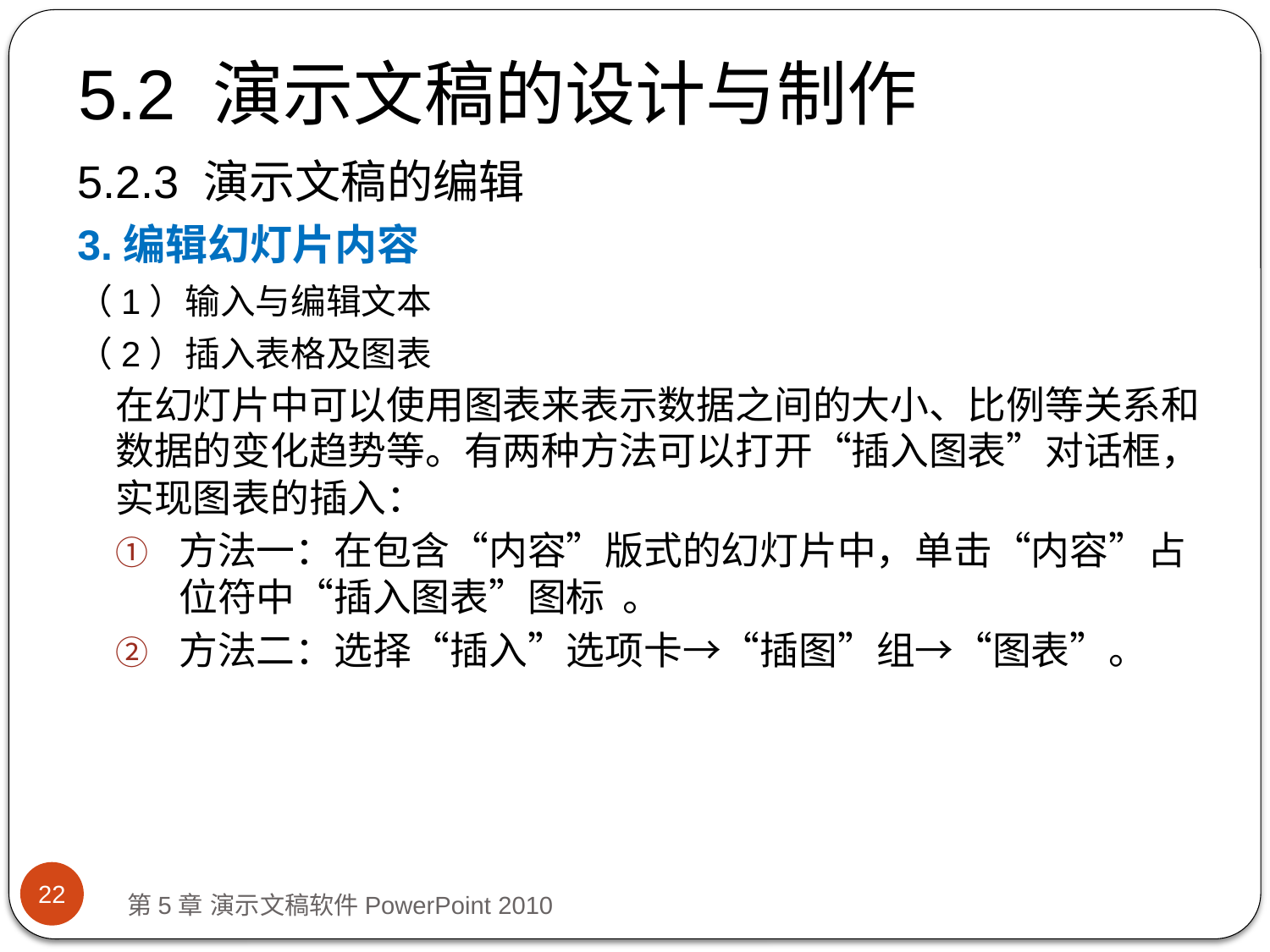

# 5.2 演示文稿的设计与制作
5.2.3 演示文稿的编辑
3.编辑幻灯片内容
（1）输入与编辑文本
（2）插入表格及图表
在幻灯片中可以使用图表来表示数据之间的大小、比例等关系和数据的变化趋势等。有两种方法可以打开“插入图表”对话框，实现图表的插入：
方法一：在包含“内容”版式的幻灯片中，单击“内容”占位符中“插入图表”图标  。
方法二：选择“插入”选项卡→“插图”组→“图表”。

22
第5章 演示文稿软件PowerPoint 2010